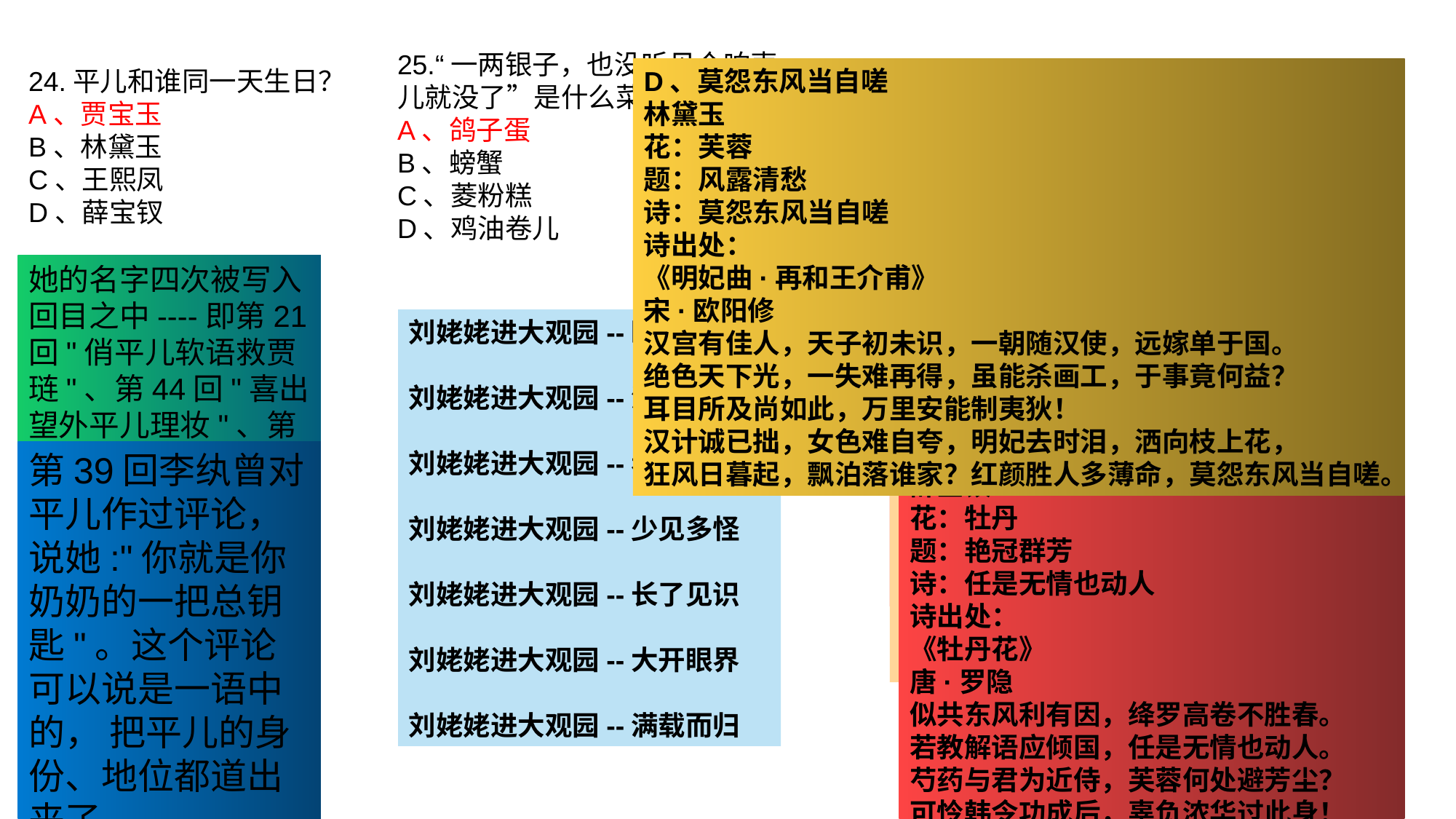

25.“一两银子，也没听见个响声儿就没了”是什么菜肴？
A、鸽子蛋
B、螃蟹
C、菱粉糕
D、鸡油卷儿
24.平儿和谁同一天生日？
A、贾宝玉
B、林黛玉
C、王熙凤
D、薛宝钗

D、莫怨东风当自嗟
林黛玉
花：芙蓉
题：风露清愁
诗：莫怨东风当自嗟
诗出处：
《明妃曲·再和王介甫》
宋·欧阳修
汉宫有佳人，天子初未识，一朝随汉使，远嫁单于国。
绝色天下光，一失难再得，虽能杀画工，于事竟何益？
耳目所及尚如此，万里安能制夷狄！
汉计诚已拙，女色难自夸，明妃去时泪，洒向枝上花，
狂风日暮起，飘泊落谁家？红颜胜人多薄命，莫怨东风当自嗟。
26.下列花名与花签的对应关系中，牡丹的花签是什么？
A、只恐夜深花睡去
B、竹篱茅舍自甘心
C、任是无情也动人
D、莫怨东风当自嗟
她的名字四次被写入回目之中----即第21回"俏平儿软语救贾琏"、第44回"喜出望外平儿理妆"、第52回"俏平儿情掩虾须镯"、第61回"判冤决狱平儿行权"。从这些回目可以看出，作者显然在有意突出平儿是一个特殊人物。
A、只恐夜深花睡去
史湘云
花：海棠
题：香梦沉酣
诗：只恐夜深花睡去
诗出处：
《海棠》
宋·苏轼
东风袅袅泛崇光，香雾空蒙月转廊。
只恐夜深花睡去，故烧高烛照红妆。
刘姥姥进大观园--眼花缭乱

刘姥姥进大观园--洋相百出

刘姥姥进大观园--看花了眼

刘姥姥进大观园--少见多怪

刘姥姥进大观园--长了见识

刘姥姥进大观园--大开眼界

刘姥姥进大观园--满载而归
第四十回史太君两宴大观园金鸳鸯三宣牙牌令刘姥姥好容易夹起一个，刚要吃，蛋滚到地下了，吓人忙拣出去扔了。刘姥姥叹口气说：“一两银子也没听见响声就没了。”
B、竹篱茅舍自甘心

李纨

花：老梅

题：霜晓寒姿

诗：竹篱茅舍自甘心

诗出处

《梅》 宋·王琪

不受尘埃半点侵，竹篱茅舍自甘心。

只因误识林和靖，惹得诗人说到今。

C任是无情也动人

薛宝钗

花：牡丹

题：艳冠群芳

诗：任是无情也动人

诗出处：

《牡丹花》

唐·罗隐

似共东风利有因，绛罗高卷不胜春。

若教解语应倾国，任是无情也动人。

芍药与君为近侍，芙蓉何处避芳尘？

可怜韩令功成后，辜负浓华过此身！
第39回李纨曾对平儿作过评论，说她:"你就是你奶奶的一把总钥匙"。这个评论可以说是一语中的， 把平儿的身份、地位都道出来了。